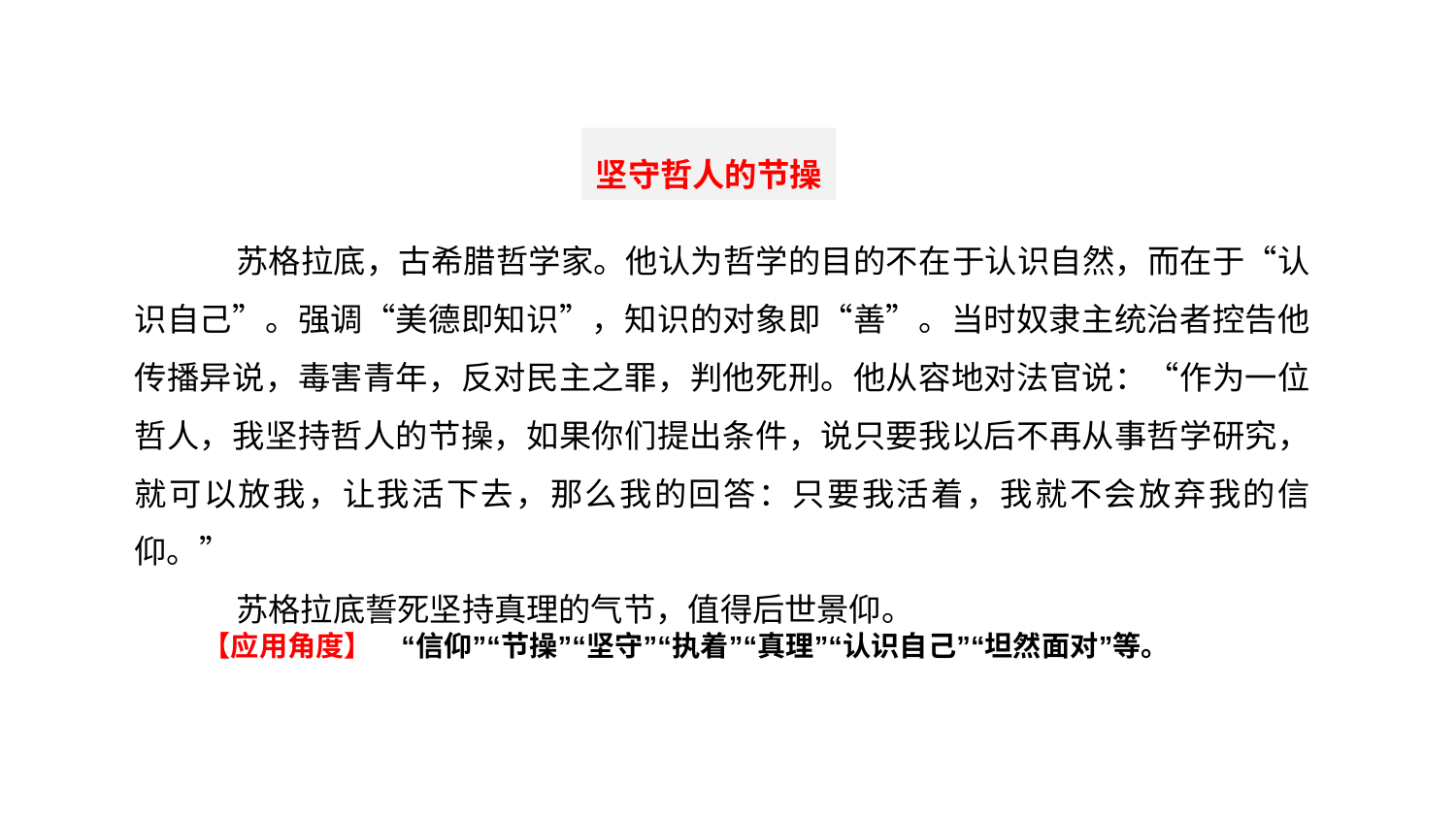

素材积累
坚守哲人的节操
苏格拉底，古希腊哲学家。他认为哲学的目的不在于认识自然，而在于“认识自己”。强调“美德即知识”，知识的对象即“善”。当时奴隶主统治者控告他传播异说，毒害青年，反对民主之罪，判他死刑。他从容地对法官说：“作为一位哲人，我坚持哲人的节操，如果你们提出条件，说只要我以后不再从事哲学研究，就可以放我，让我活下去，那么我的回答：只要我活着，我就不会放弃我的信仰。”
苏格拉底誓死坚持真理的气节，值得后世景仰。
【应用角度】　“信仰”“节操”“坚守”“执着”“真理”“认识自己”“坦然面对”等。